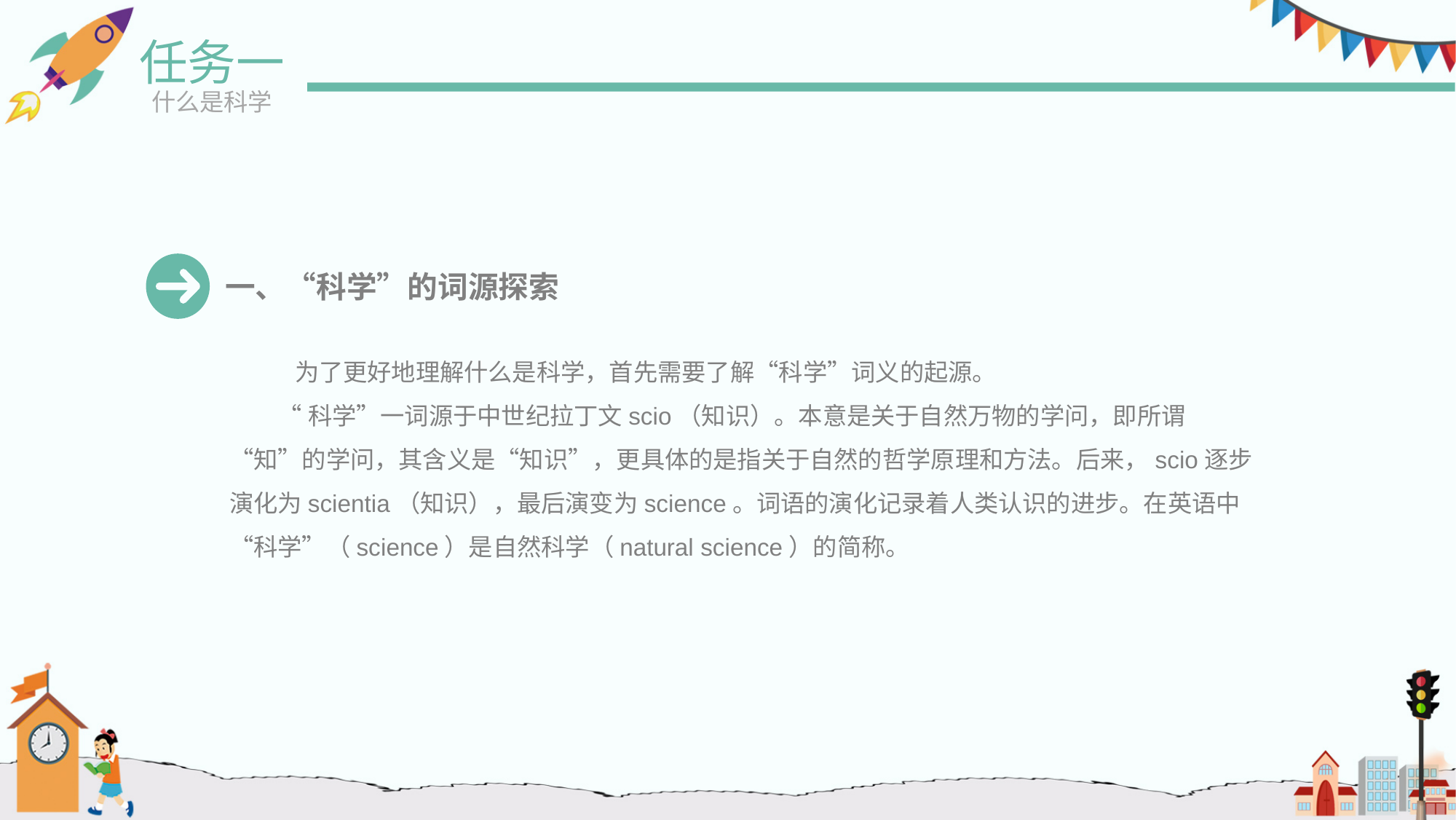

任务一

什么是科学

一、“科学”的词源探索
  为了更好地理解什么是科学，首先需要了解“科学”词义的起源。
“科学”一词源于中世纪拉丁文scio（知识）。本意是关于自然万物的学问，即所谓“知”的学问，其含义是“知识”，更具体的是指关于自然的哲学原理和方法。后来，scio逐步演化为scientia（知识），最后演变为science。词语的演化记录着人类认识的进步。在英语中“科学”（science）是自然科学（natural science）的简称。